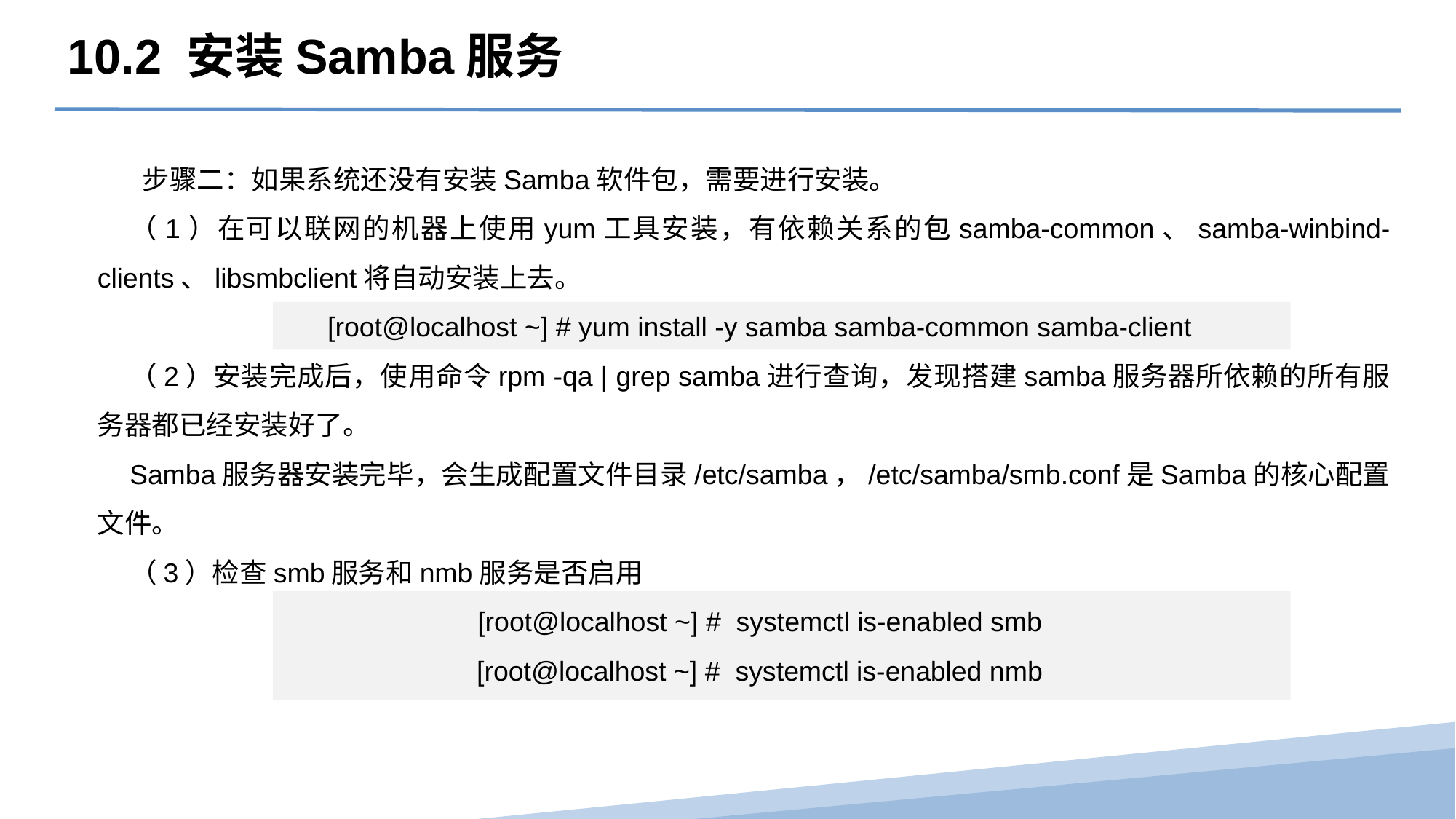

10.2 安装Samba服务
 步骤二：如果系统还没有安装Samba软件包，需要进行安装。
（1）在可以联网的机器上使用yum工具安装，有依赖关系的包samba-common、samba-winbind-clients、libsmbclient将自动安装上去。
[root@localhost ~] # yum install -y samba samba-common samba-client
（2）安装完成后，使用命令rpm -qa | grep samba进行查询，发现搭建samba服务器所依赖的所有服务器都已经安装好了。
Samba服务器安装完毕，会生成配置文件目录/etc/samba，/etc/samba/smb.conf是Samba的核心配置文件。
（3）检查smb服务和nmb服务是否启用
[root@localhost ~] #  systemctl is-enabled smb
[root@localhost ~] #  systemctl is-enabled nmb